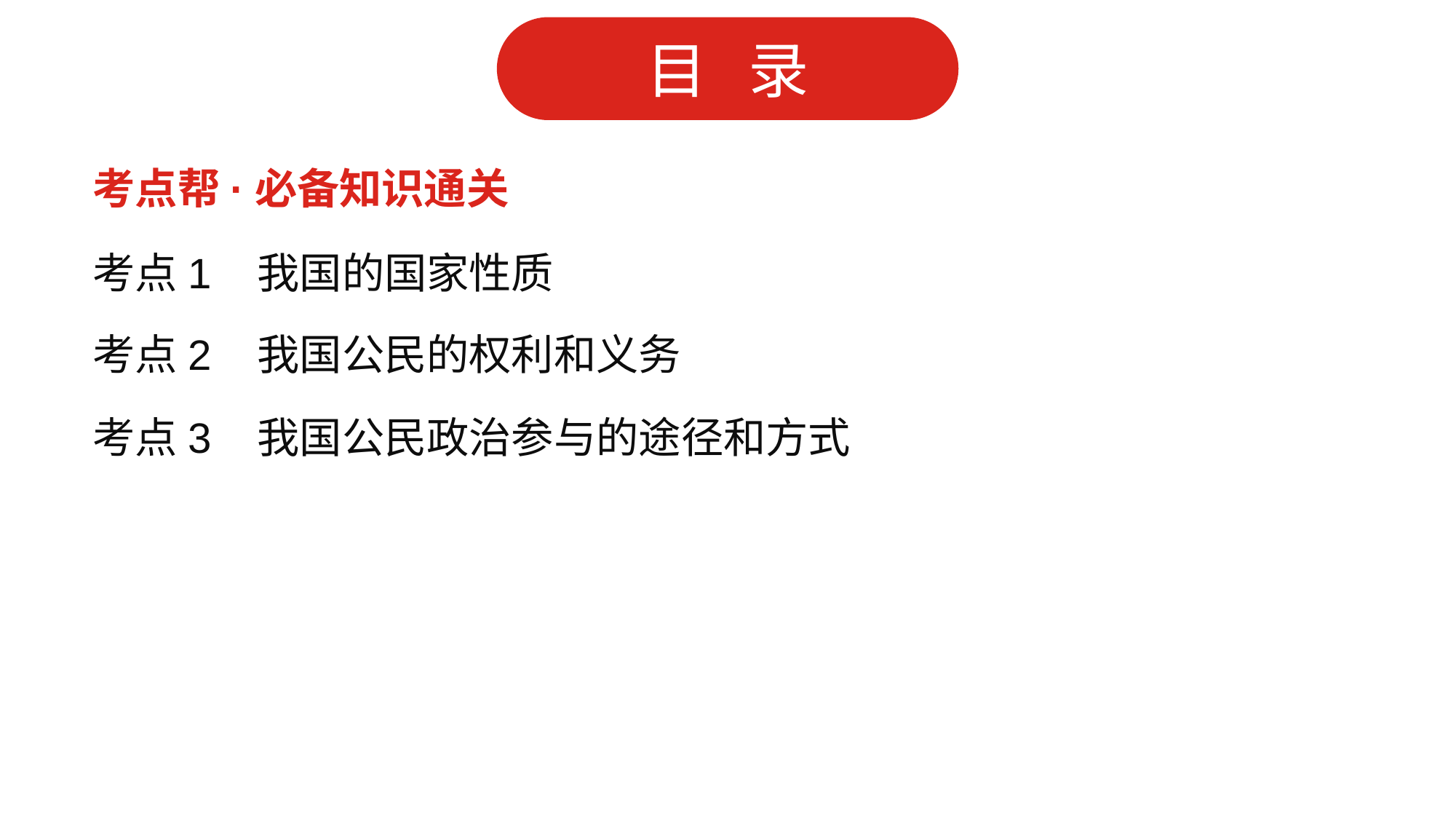

考点帮·必备知识通关
考点1   我国的国家性质
考点2   我国公民的权利和义务
考点3   我国公民政治参与的途径和方式